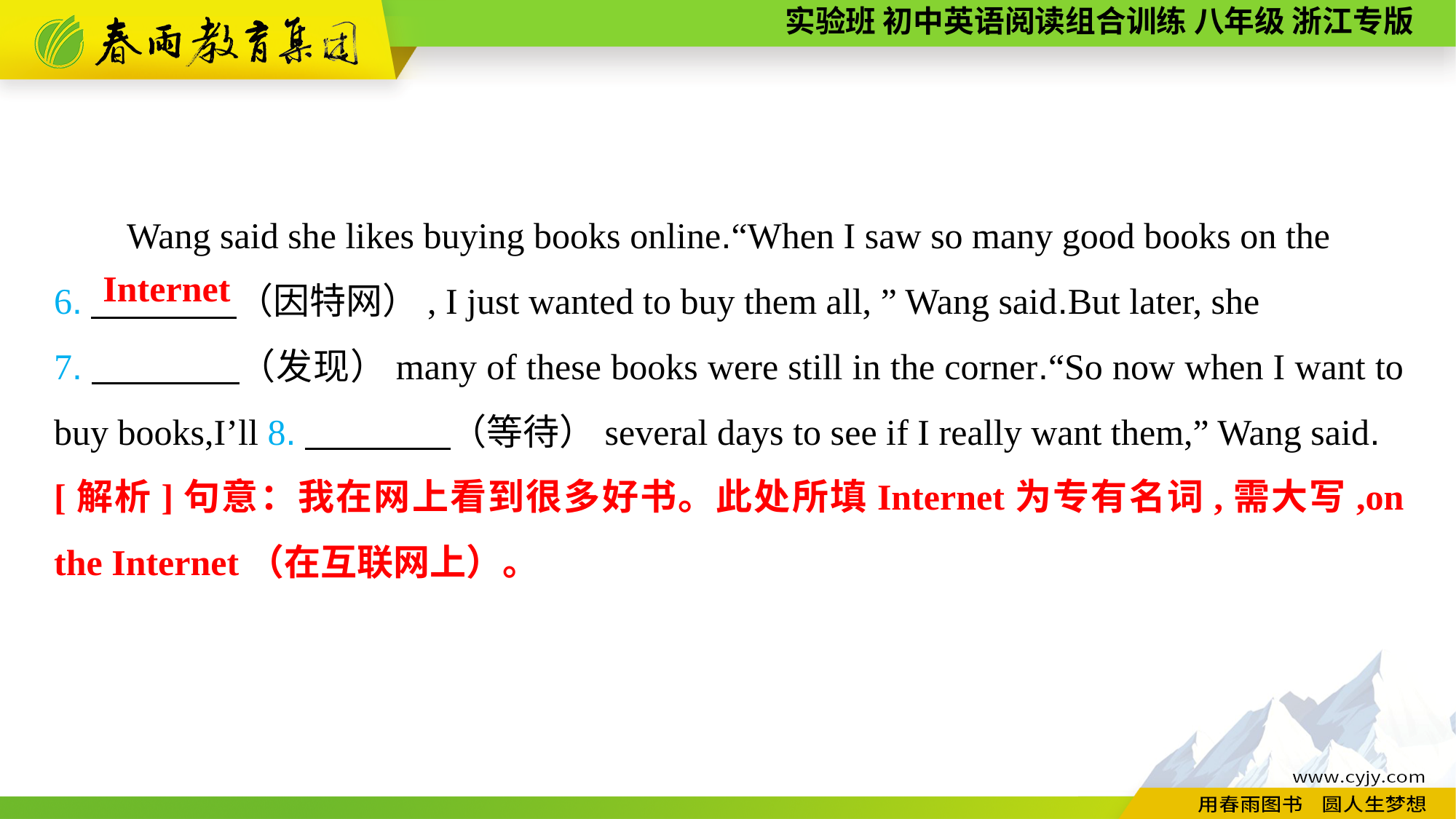

Wang said she likes buying books online.“When I saw so many good books on the
6.　　　　（因特网）, I just wanted to buy them all, ” Wang said.But later, she
7.　　　　（发现）many of these books were still in the corner.“So now when I want to buy books,I’ll 8.　　　　（等待）several days to see if I really want them,” Wang said.
Internet
[解析]句意：我在网上看到很多好书。此处所填Internet为专有名词,需大写,on the Internet（在互联网上）。